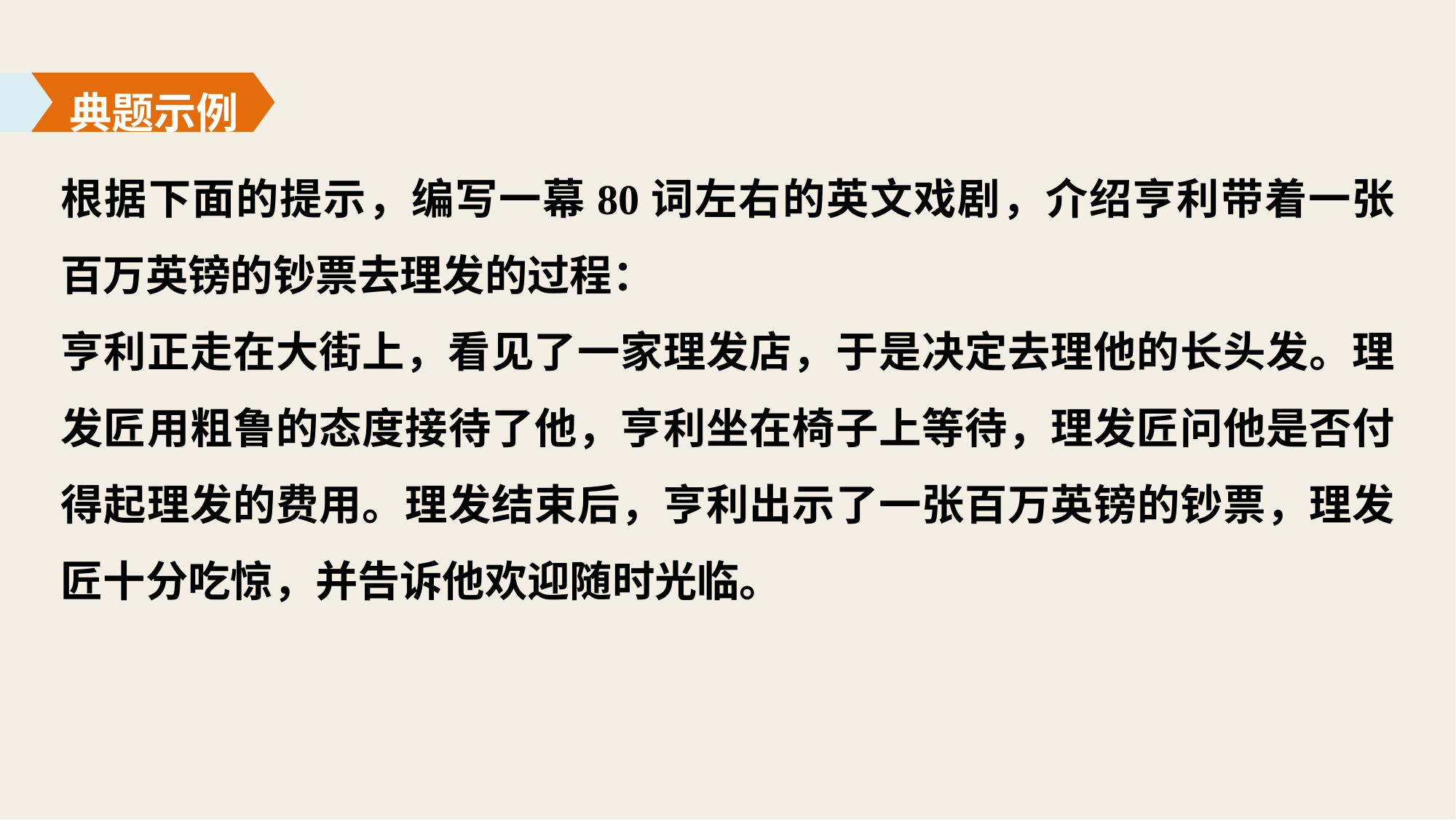

典题示例

根据下面的提示，编写一幕80词左右的英文戏剧，介绍亨利带着一张百万英镑的钞票去理发的过程：
亨利正走在大街上，看见了一家理发店，于是决定去理他的长头发。理发匠用粗鲁的态度接待了他，亨利坐在椅子上等待，理发匠问他是否付得起理发的费用。理发结束后，亨利出示了一张百万英镑的钞票，理发匠十分吃惊，并告诉他欢迎随时光临。